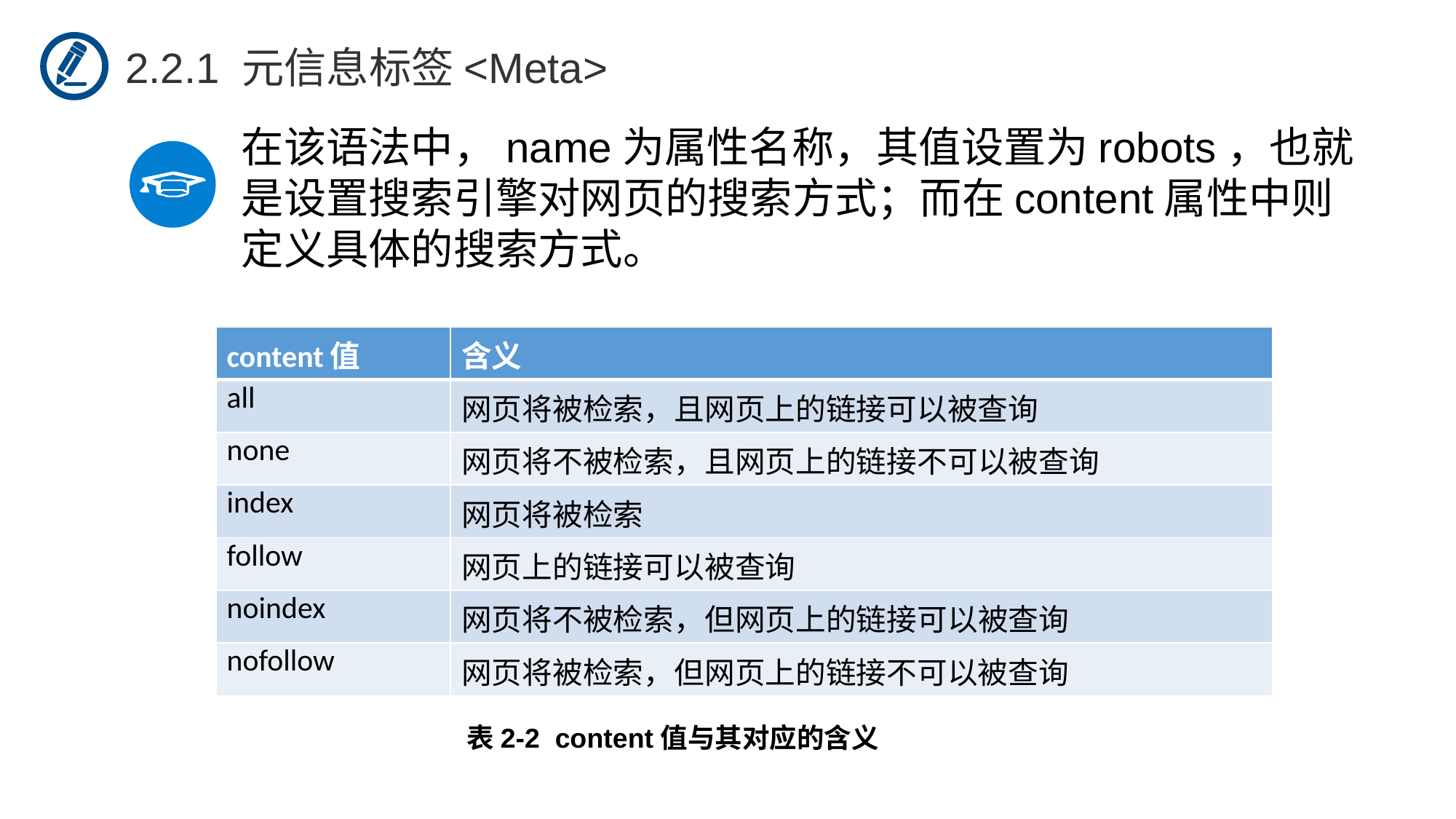

2.2.1 元信息标签<Meta>
在该语法中，name为属性名称，其值设置为robots，也就是设置搜索引擎对网页的搜索方式；而在content属性中则定义具体的搜索方式。

| content值 | 含义 |
| --- | --- |
| all | 网页将被检索，且网页上的链接可以被查询 |
| none | 网页将不被检索，且网页上的链接不可以被查询 |
| index | 网页将被检索 |
| follow | 网页上的链接可以被查询 |
| noindex | 网页将不被检索，但网页上的链接可以被查询 |
| nofollow | 网页将被检索，但网页上的链接不可以被查询 |
表2-2  content值与其对应的含义